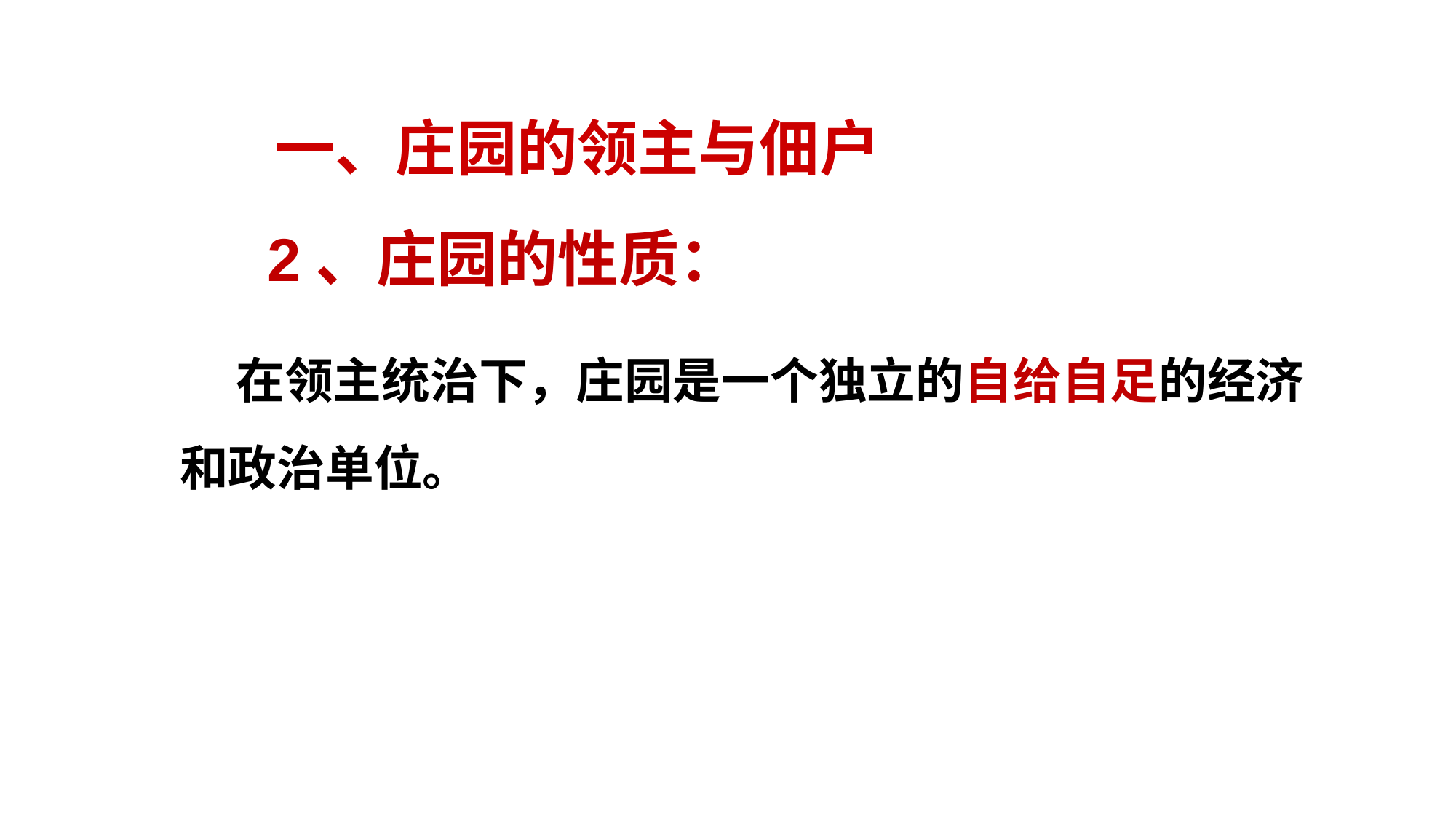

一、庄园的领主与佃户
 2、庄园的性质：
    在领主统治下，庄园是一个独立的自给自足的经济和政治单位。